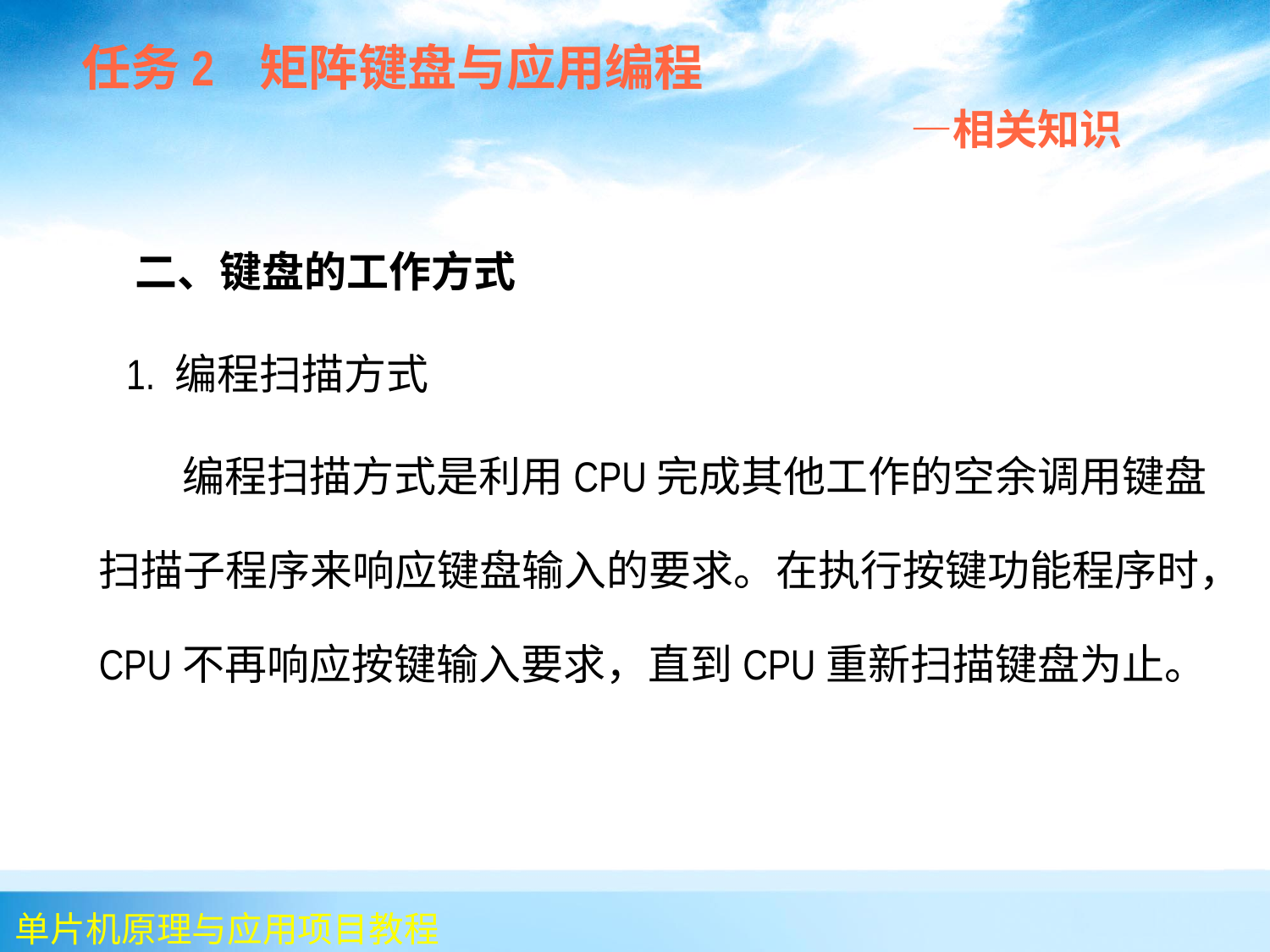

任务2   矩阵键盘与应用编程
                                                                              —相关知识
       二、键盘的工作方式
       1. 编程扫描方式
            编程扫描方式是利用CPU完成其他工作的空余调用键盘扫描子程序来响应键盘输入的要求。在执行按键功能程序时，CPU不再响应按键输入要求，直到CPU重新扫描键盘为止。